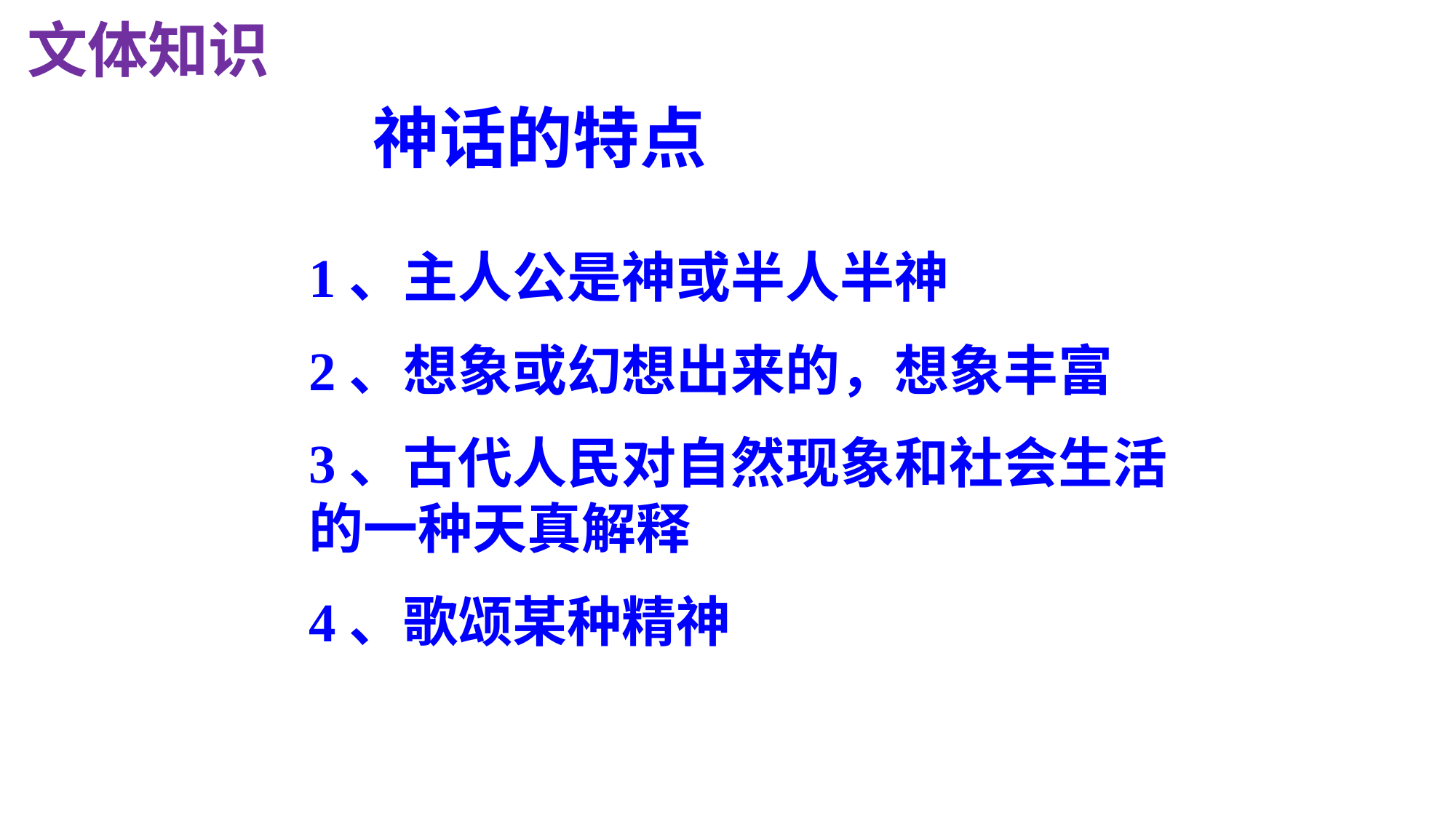

文体知识
神话的特点
1、主人公是神或半人半神
2、想象或幻想出来的，想象丰富
3、古代人民对自然现象和社会生活的一种天真解释
4、歌颂某种精神